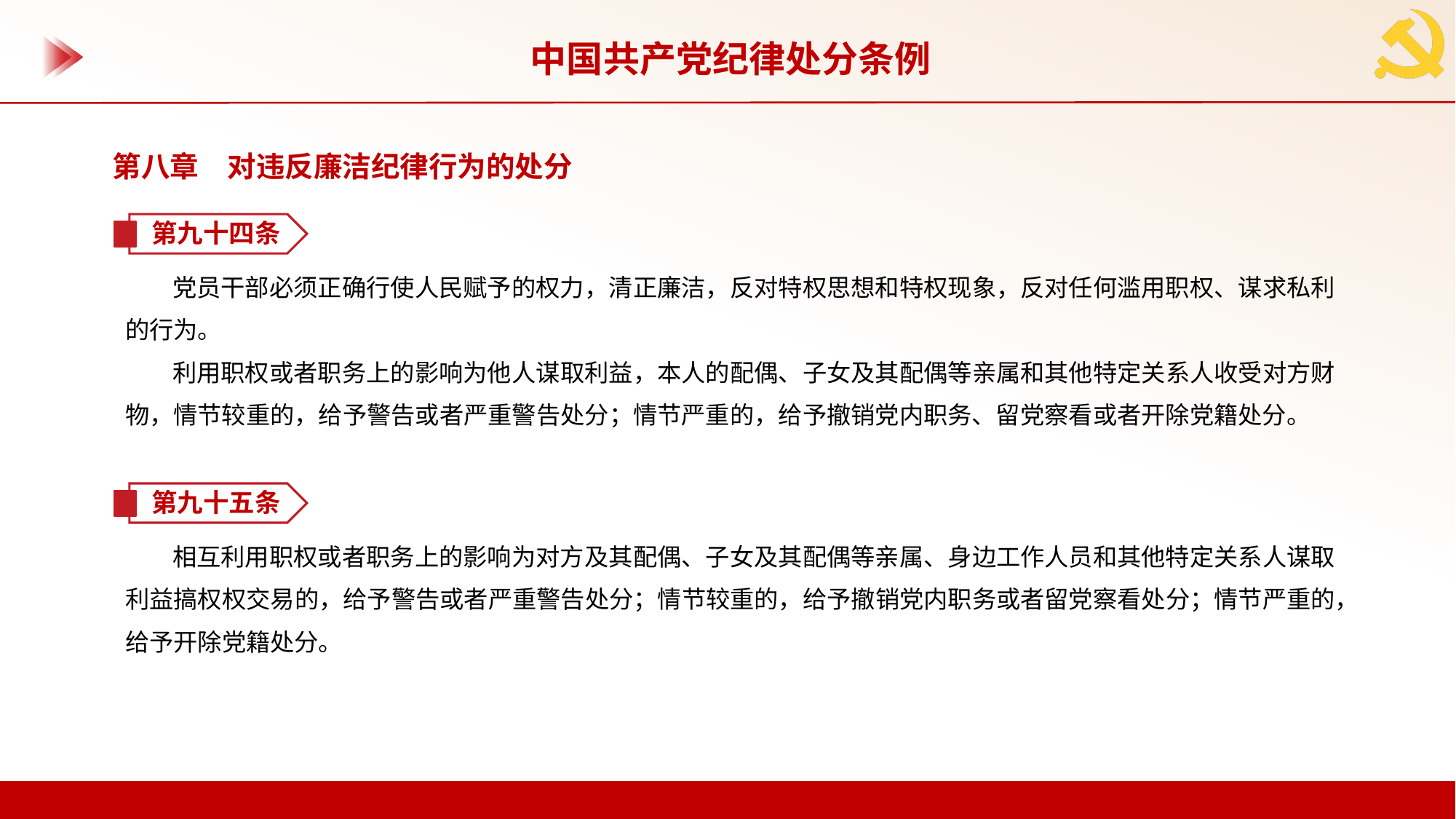

中国共产党纪律处分条例
第八章　对违反廉洁纪律行为的处分
第九十四条

党员干部必须正确行使人民赋予的权力，清正廉洁，反对特权思想和特权现象，反对任何滥用职权、谋求私利的行为。
利用职权或者职务上的影响为他人谋取利益，本人的配偶、子女及其配偶等亲属和其他特定关系人收受对方财物，情节较重的，给予警告或者严重警告处分；情节严重的，给予撤销党内职务、留党察看或者开除党籍处分。
第九十五条

相互利用职权或者职务上的影响为对方及其配偶、子女及其配偶等亲属、身边工作人员和其他特定关系人谋取利益搞权权交易的，给予警告或者严重警告处分；情节较重的，给予撤销党内职务或者留党察看处分；情节严重的，给予开除党籍处分。